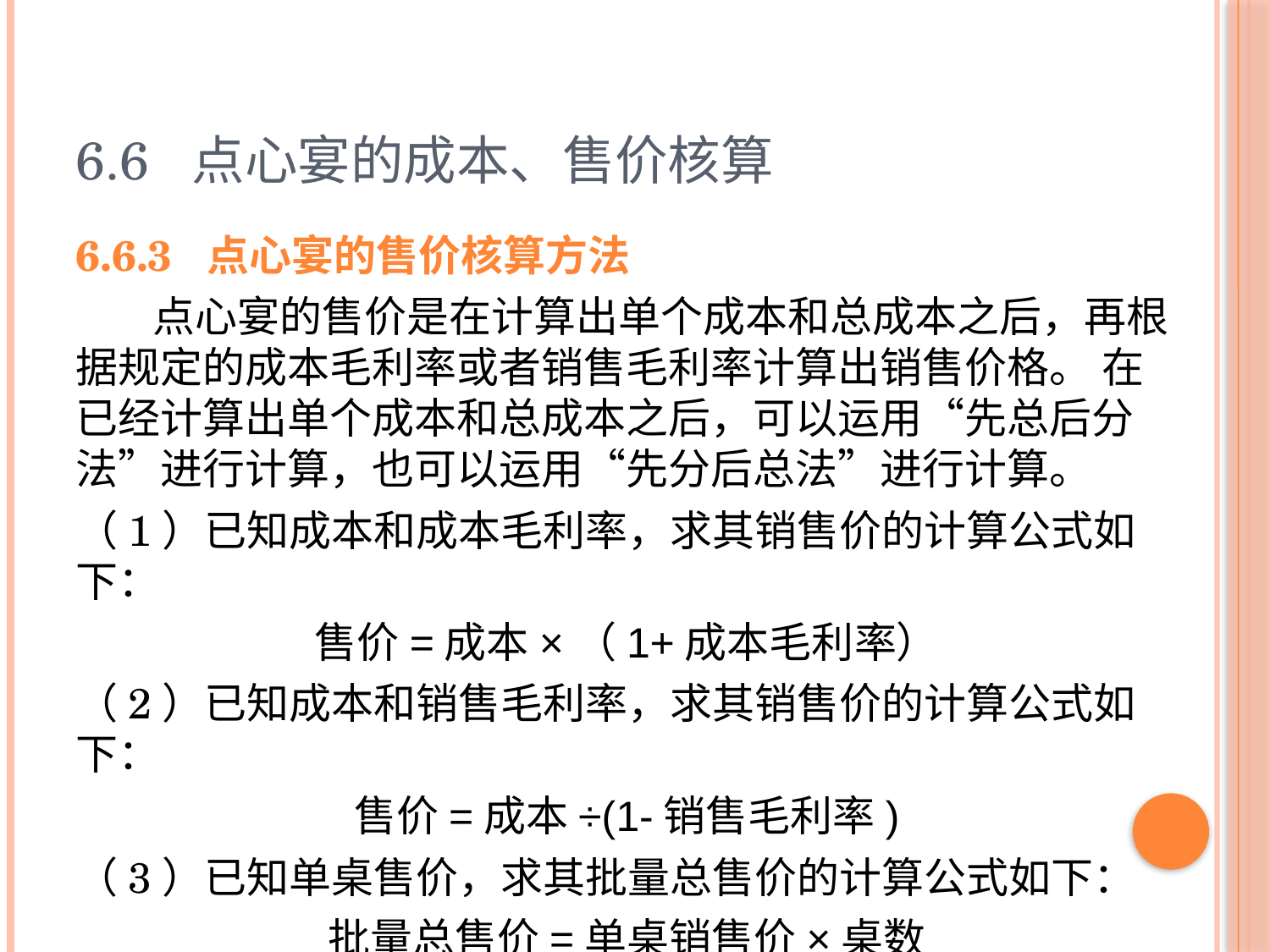

# 6.6  点心宴的成本、售价核算
6.6.3  点心宴的售价核算方法
       点心宴的售价是在计算出单个成本和总成本之后，再根据规定的成本毛利率或者销售毛利率计算出销售价格。 在已经计算出单个成本和总成本之后，可以运用“先总后分法”进行计算，也可以运用“先分后总法”进行计算。
（1）已知成本和成本毛利率，求其销售价的计算公式如下：
售价=成本×（1+成本毛利率）
（2）已知成本和销售毛利率，求其销售价的计算公式如下：
售价=成本÷(1-销售毛利率)
（3）已知单桌售价，求其批量总售价的计算公式如下：
批量总售价=单桌销售价×桌数